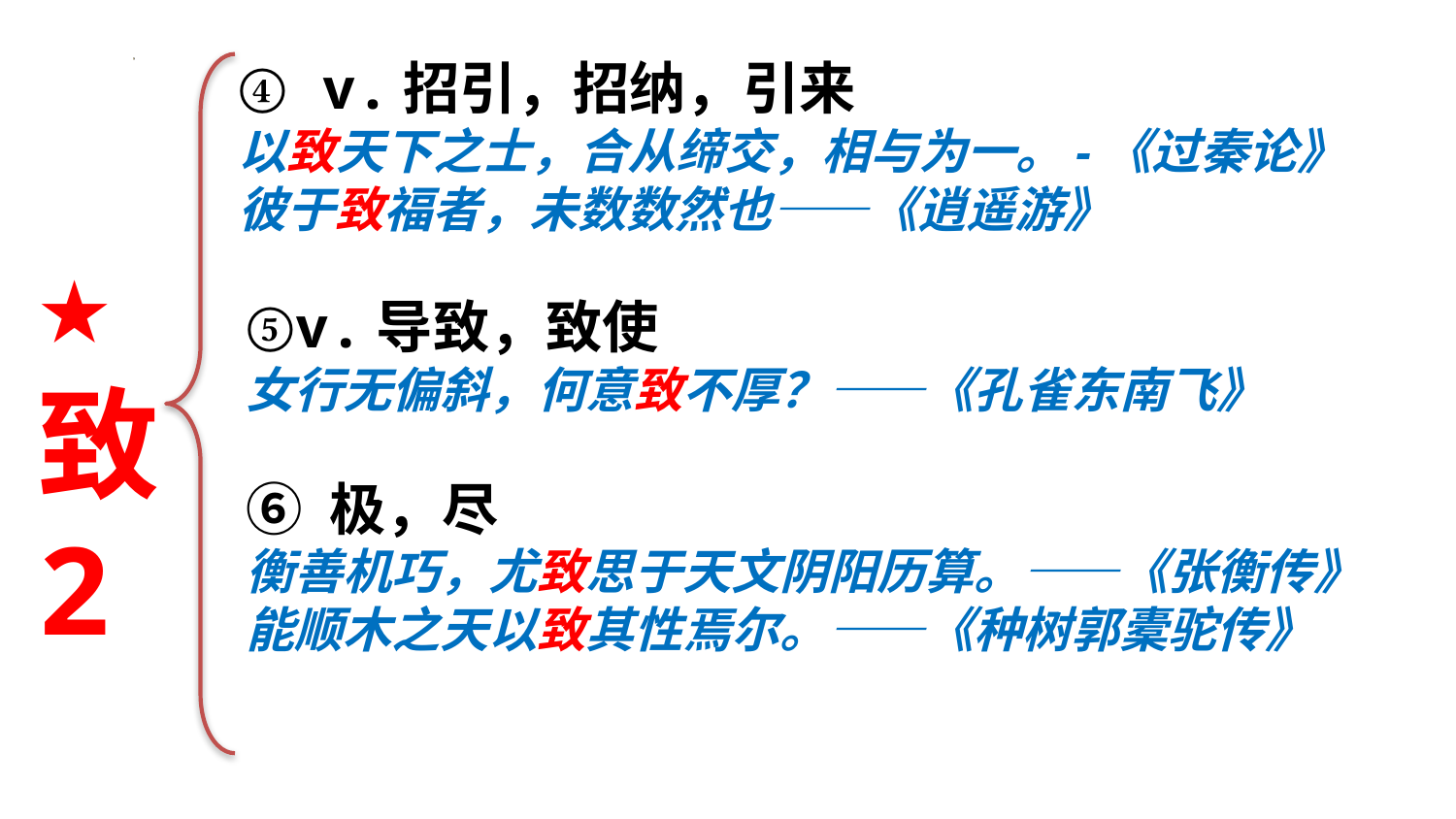

④ v.招引，招纳，引来
以致天下之士，合从缔交，相与为一。-《过秦论》
彼于致福者，未数数然也——《逍遥游》

★
致
2

⑤v.导致，致使
女行无偏斜，何意致不厚？——《孔雀东南飞》
⑥ 极，尽
衡善机巧，尤致思于天文阴阳历算。——《张衡传》
能顺木之天以致其性焉尔。——《种树郭橐驼传》